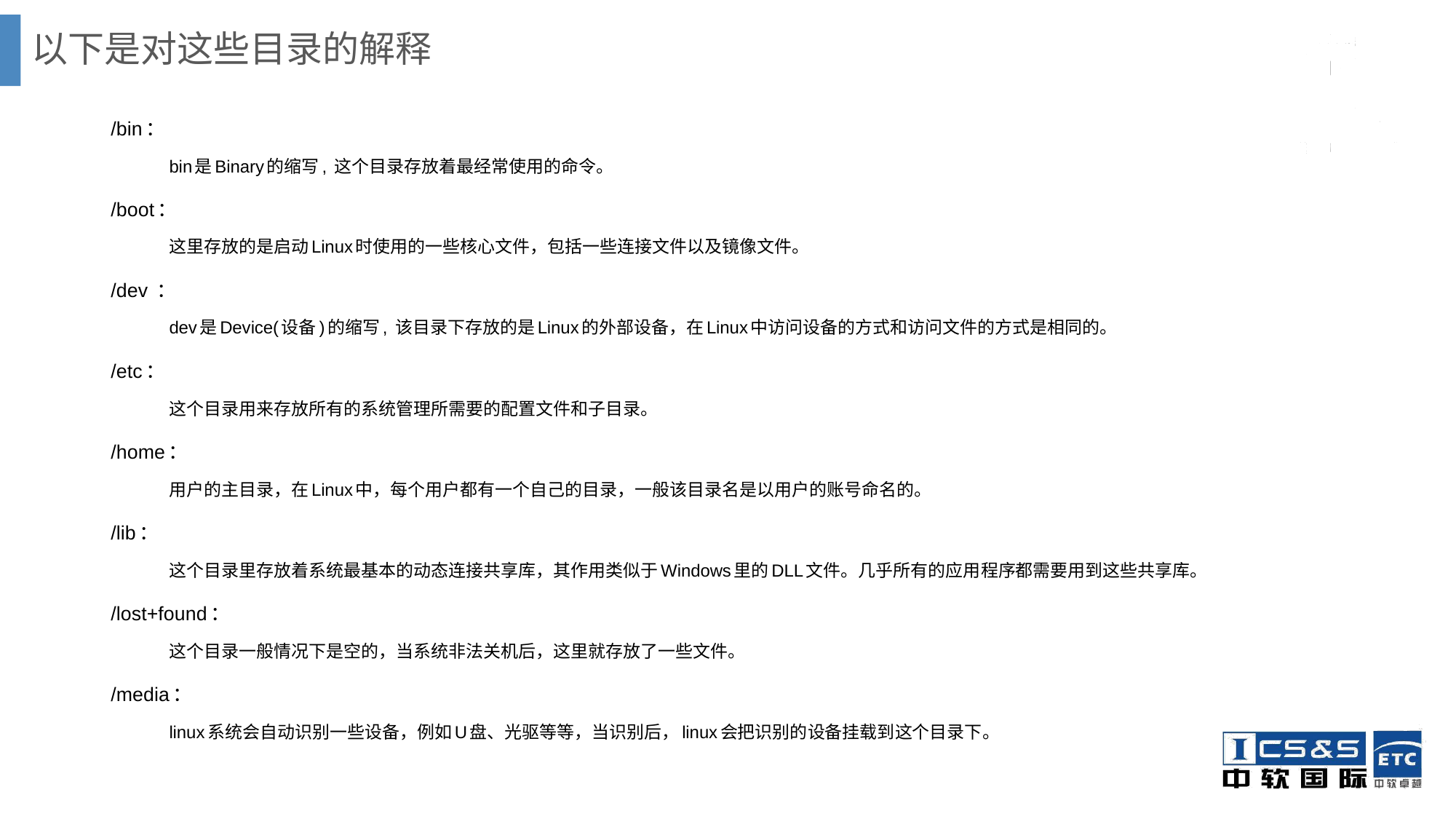

# 以下是对这些目录的解释
/bin：
bin是Binary的缩写, 这个目录存放着最经常使用的命令。
/boot：
这里存放的是启动Linux时使用的一些核心文件，包括一些连接文件以及镜像文件。
/dev ：
dev是Device(设备)的缩写, 该目录下存放的是Linux的外部设备，在Linux中访问设备的方式和访问文件的方式是相同的。
/etc：
这个目录用来存放所有的系统管理所需要的配置文件和子目录。
/home：
用户的主目录，在Linux中，每个用户都有一个自己的目录，一般该目录名是以用户的账号命名的。
/lib：
这个目录里存放着系统最基本的动态连接共享库，其作用类似于Windows里的DLL文件。几乎所有的应用程序都需要用到这些共享库。
/lost+found：
这个目录一般情况下是空的，当系统非法关机后，这里就存放了一些文件。
/media：
linux系统会自动识别一些设备，例如U盘、光驱等等，当识别后，linux会把识别的设备挂载到这个目录下。